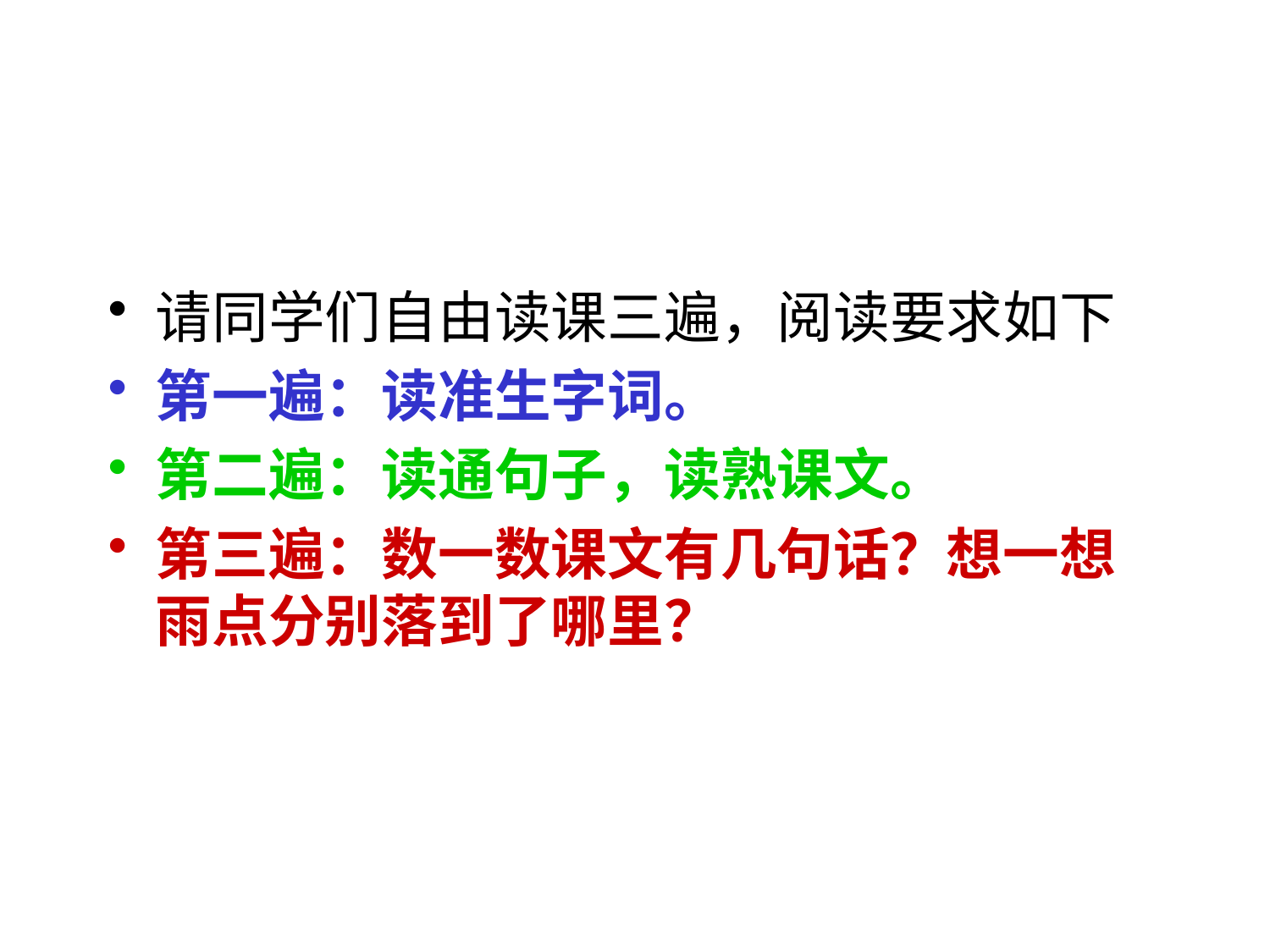

#
请同学们自由读课三遍，阅读要求如下
第一遍：读准生字词。
第二遍：读通句子，读熟课文。
第三遍：数一数课文有几句话？想一想雨点分别落到了哪里？